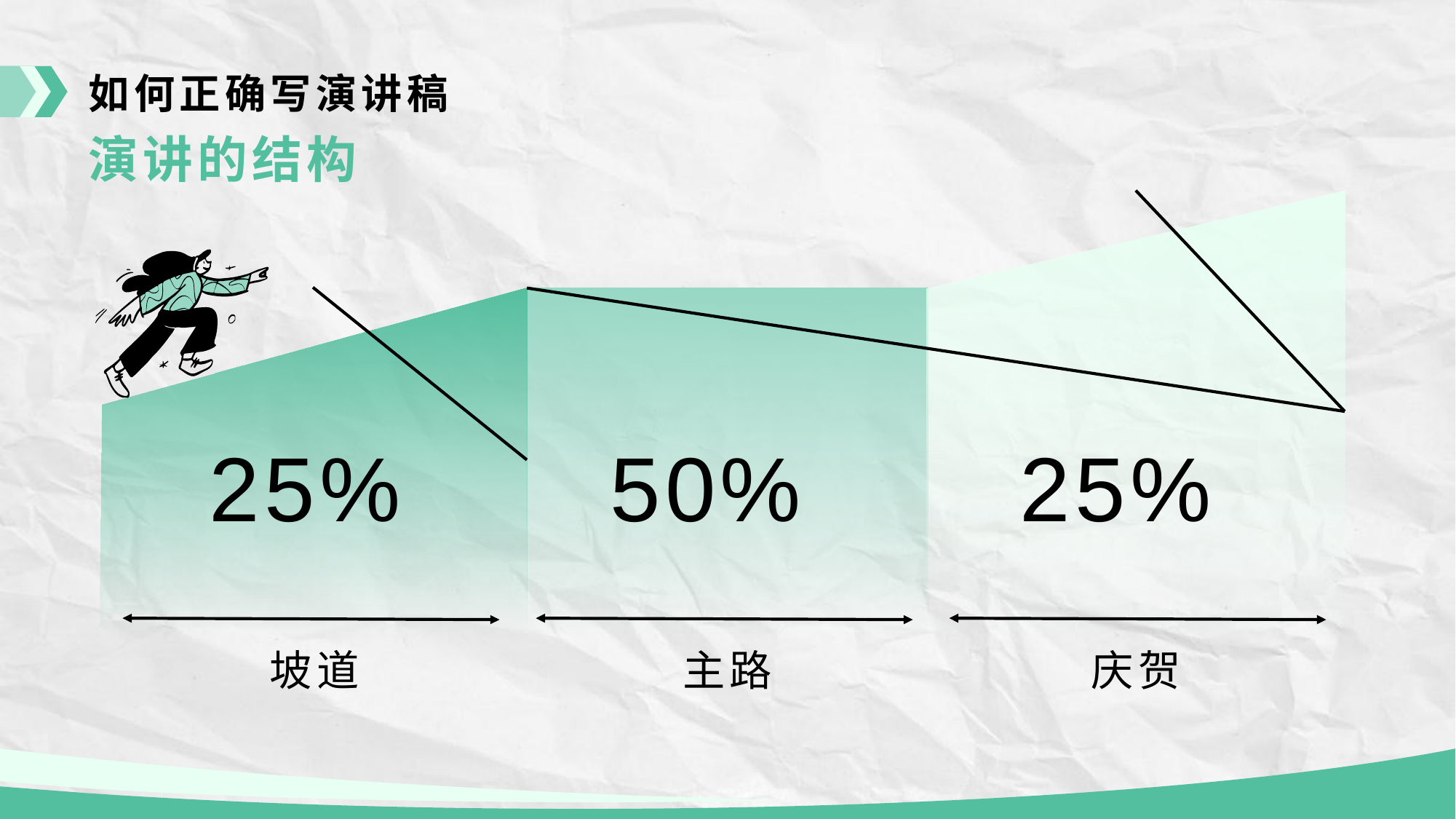

如何正确写演讲稿

演讲的结构

25%
50%
25%
坡道
主路
庆贺